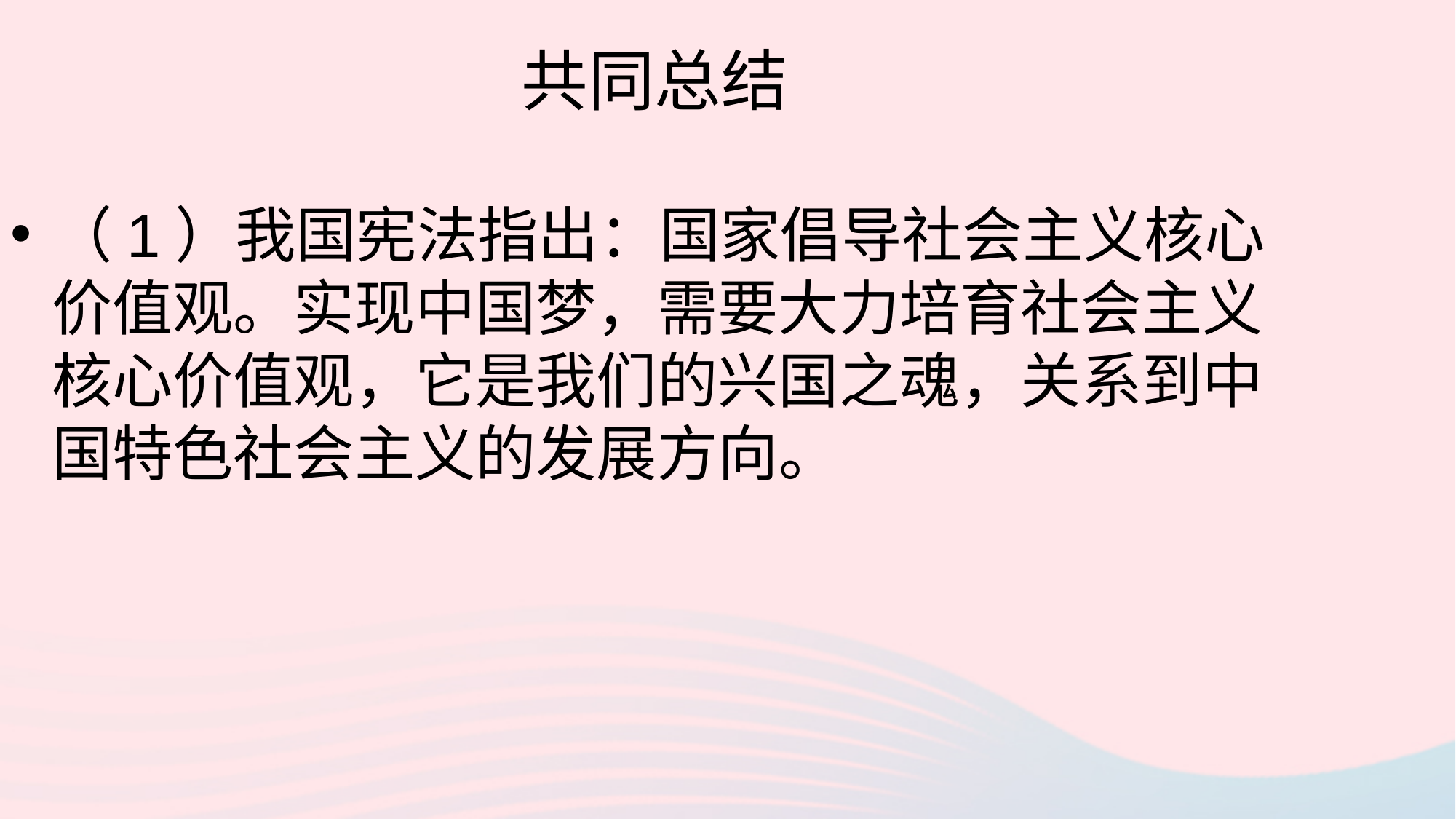

共同总结
（1）我国宪法指出：国家倡导社会主义核心价值观。实现中国梦，需要大力培育社会主义核心价值观，它是我们的兴国之魂，关系到中国特色社会主义的发展方向。